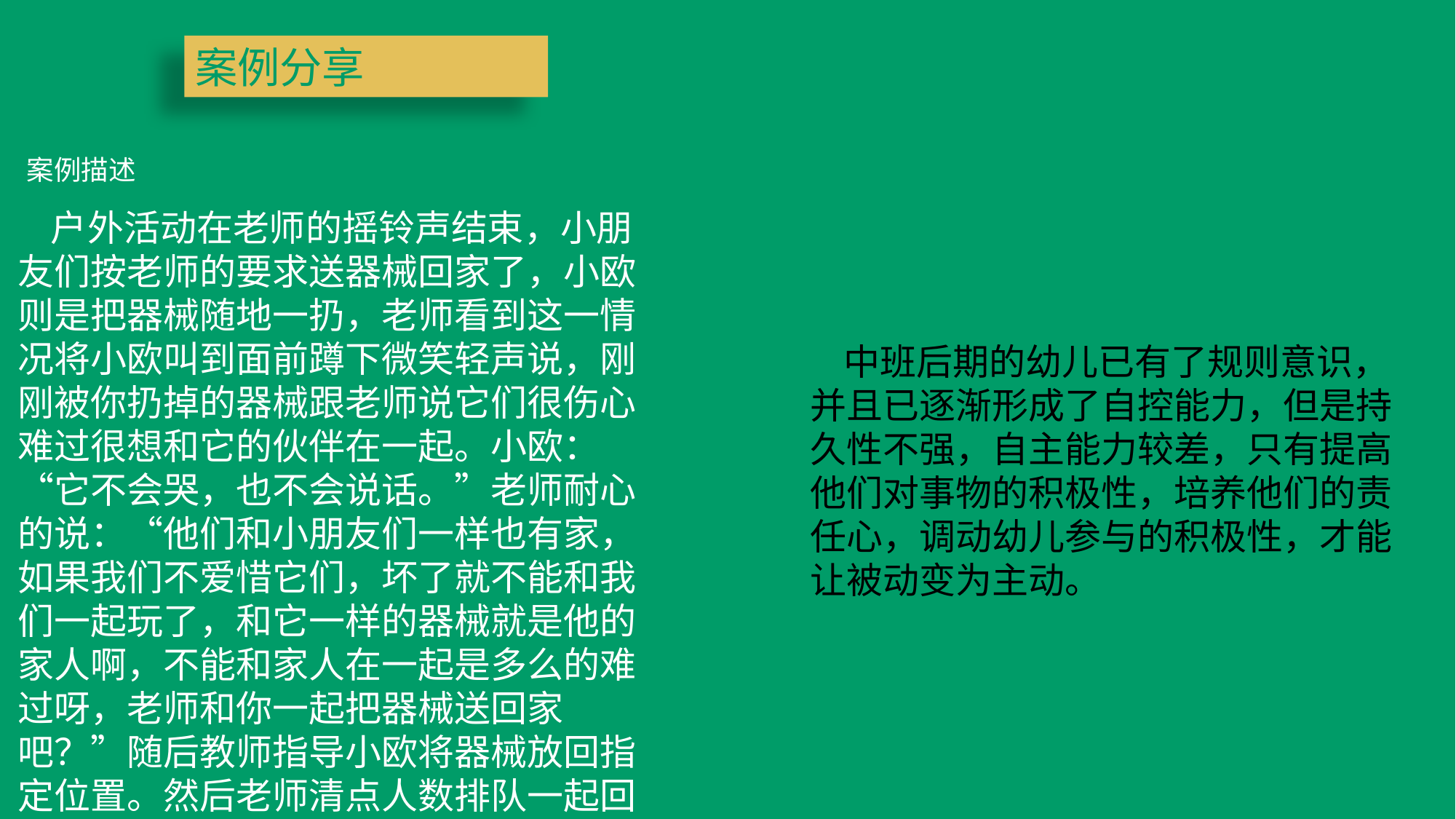

案例分享
   中班后期的幼儿已有了规则意识，并且已逐渐形成了自控能力，但是持久性不强，自主能力较差，只有提高他们对事物的积极性，培养他们的责任心，调动幼儿参与的积极性，才能让被动变为主动。
案例描述

案例分析
   户外活动在老师的摇铃声结束，小朋友们按老师的要求送器械回家了，小欧则是把器械随地一扔，老师看到这一情况将小欧叫到面前蹲下微笑轻声说，刚刚被你扔掉的器械跟老师说它们很伤心难过很想和它的伙伴在一起。小欧：“它不会哭，也不会说话。”老师耐心的说：“他们和小朋友们一样也有家，如果我们不爱惜它们，坏了就不能和我们一起玩了，和它一样的器械就是他的家人啊，不能和家人在一起是多么的难过呀，老师和你一起把器械送回家吧？”随后教师指导小欧将器械放回指定位置。然后老师清点人数排队一起回教室。
VS